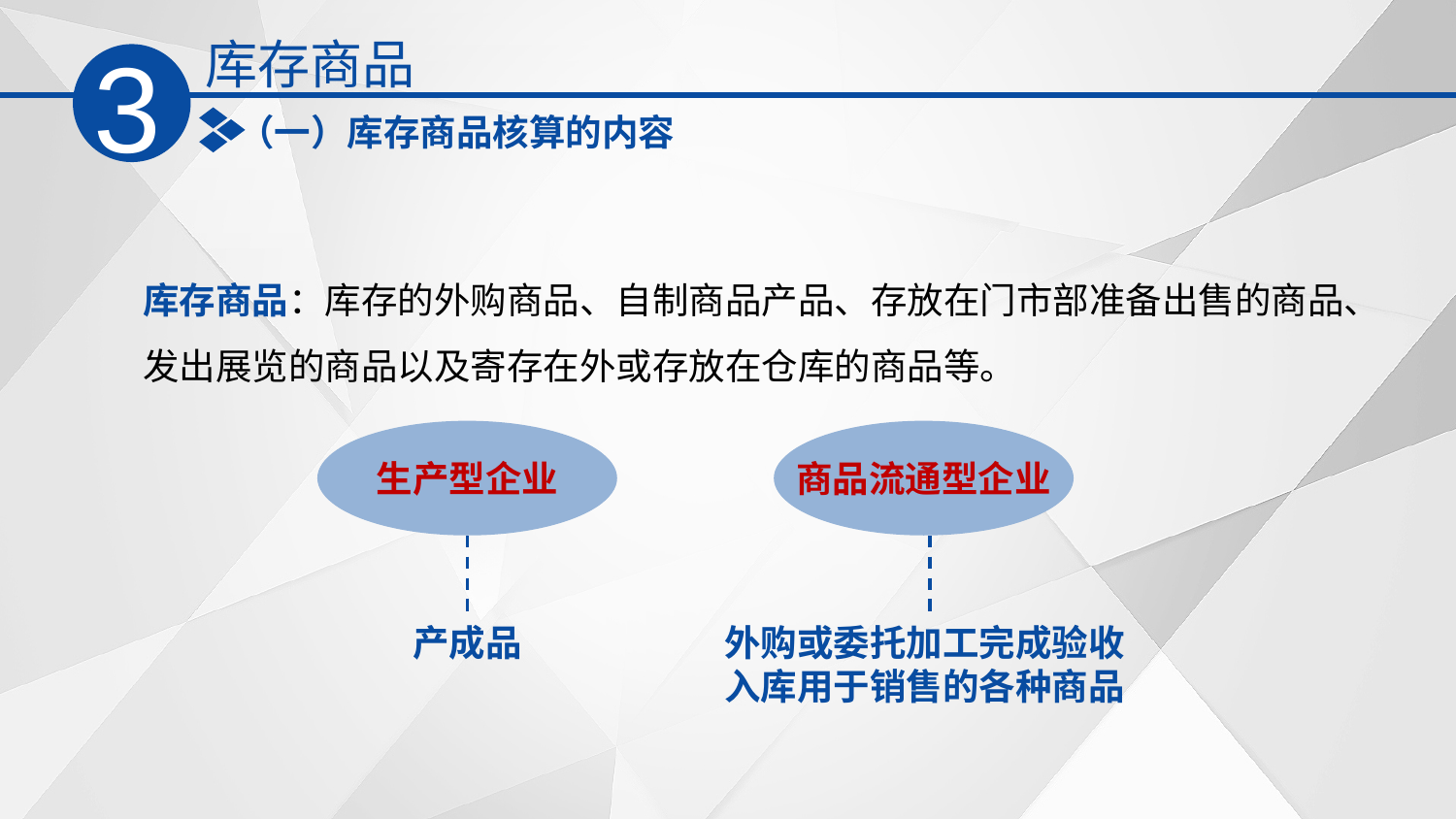

库存商品
3

（一）库存商品核算的内容

库存商品：库存的外购商品、自制商品产品、存放在门市部准备出售的商品、发出展览的商品以及寄存在外或存放在仓库的商品等。
生产型企业
商品流通型企业
产成品
外购或委托加工完成验收入库用于销售的各种商品